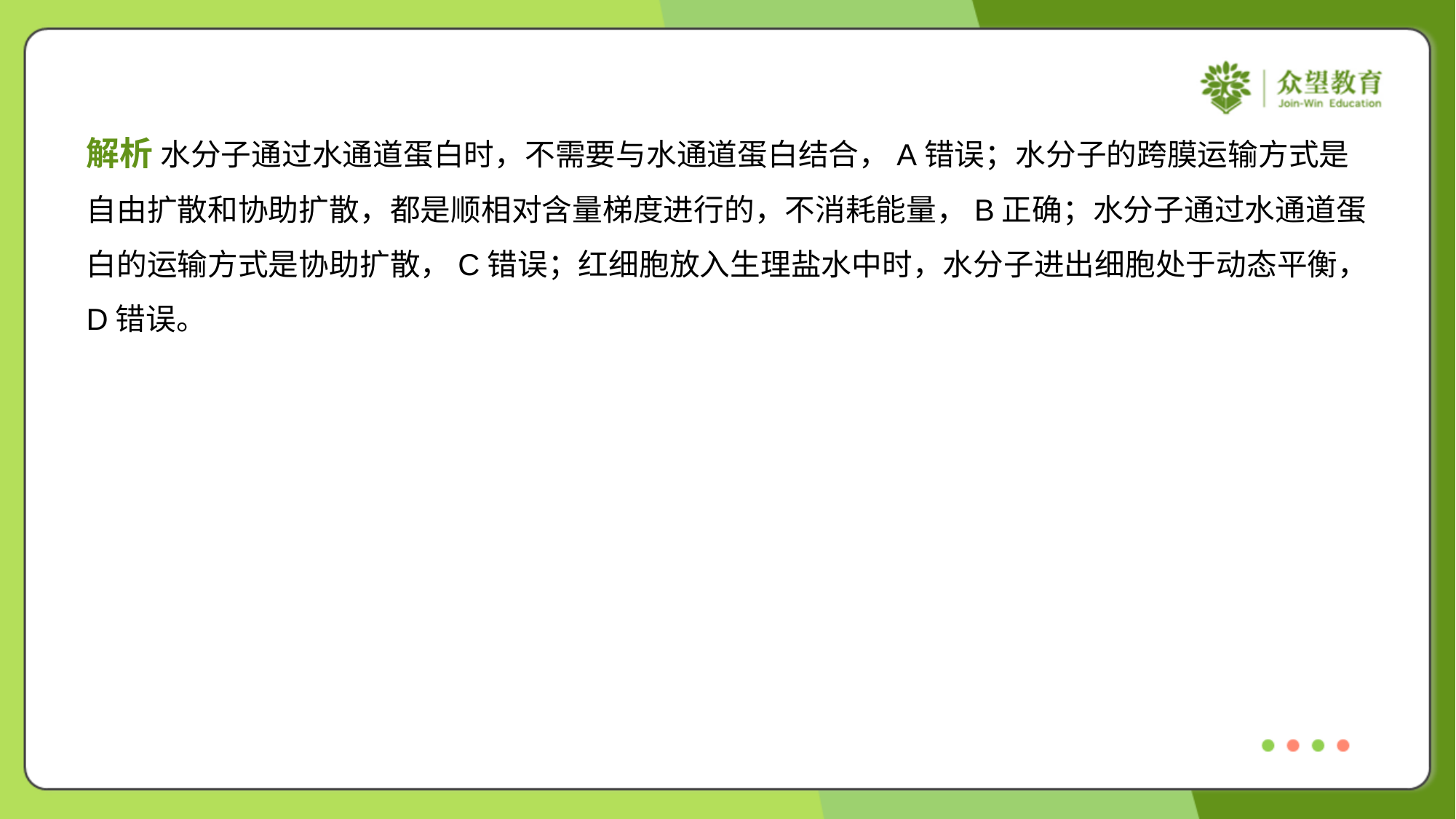

解析 水分子通过水通道蛋白时，不需要与水通道蛋白结合，A错误；水分子的跨膜运输方式是
自由扩散和协助扩散，都是顺相对含量梯度进行的，不消耗能量，B正确；水分子通过水通道蛋
白的运输方式是协助扩散，C错误；红细胞放入生理盐水中时，水分子进出细胞处于动态平衡，
D错误。